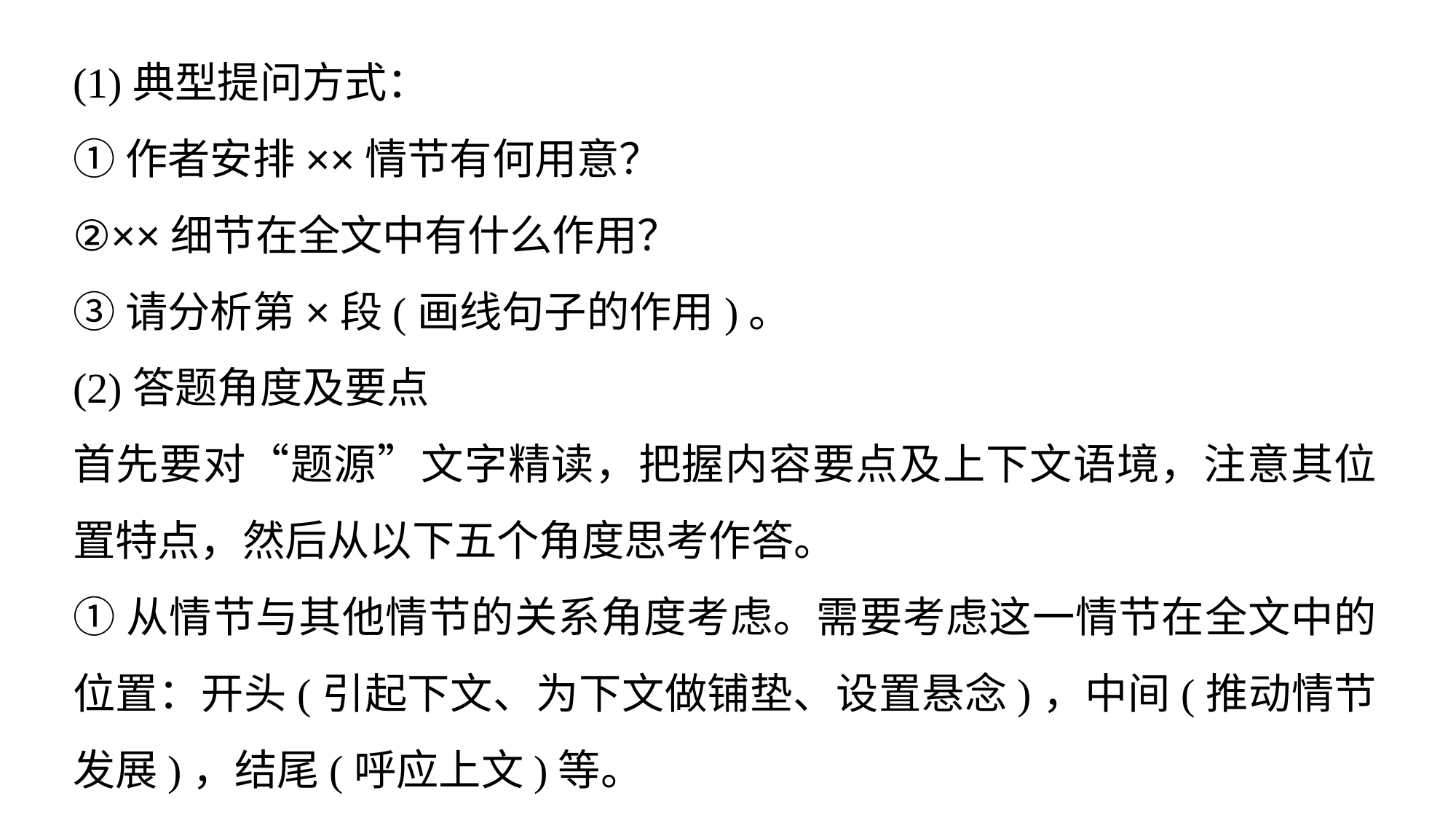

(1)典型提问方式：
①作者安排××情节有何用意？
②××细节在全文中有什么作用？
③请分析第×段(画线句子的作用)。
(2)答题角度及要点
首先要对“题源”文字精读，把握内容要点及上下文语境，注意其位置特点，然后从以下五个角度思考作答。
①从情节与其他情节的关系角度考虑。需要考虑这一情节在全文中的位置：开头(引起下文、为下文做铺垫、设置悬念)，中间(推动情节发展)，结尾(呼应上文)等。